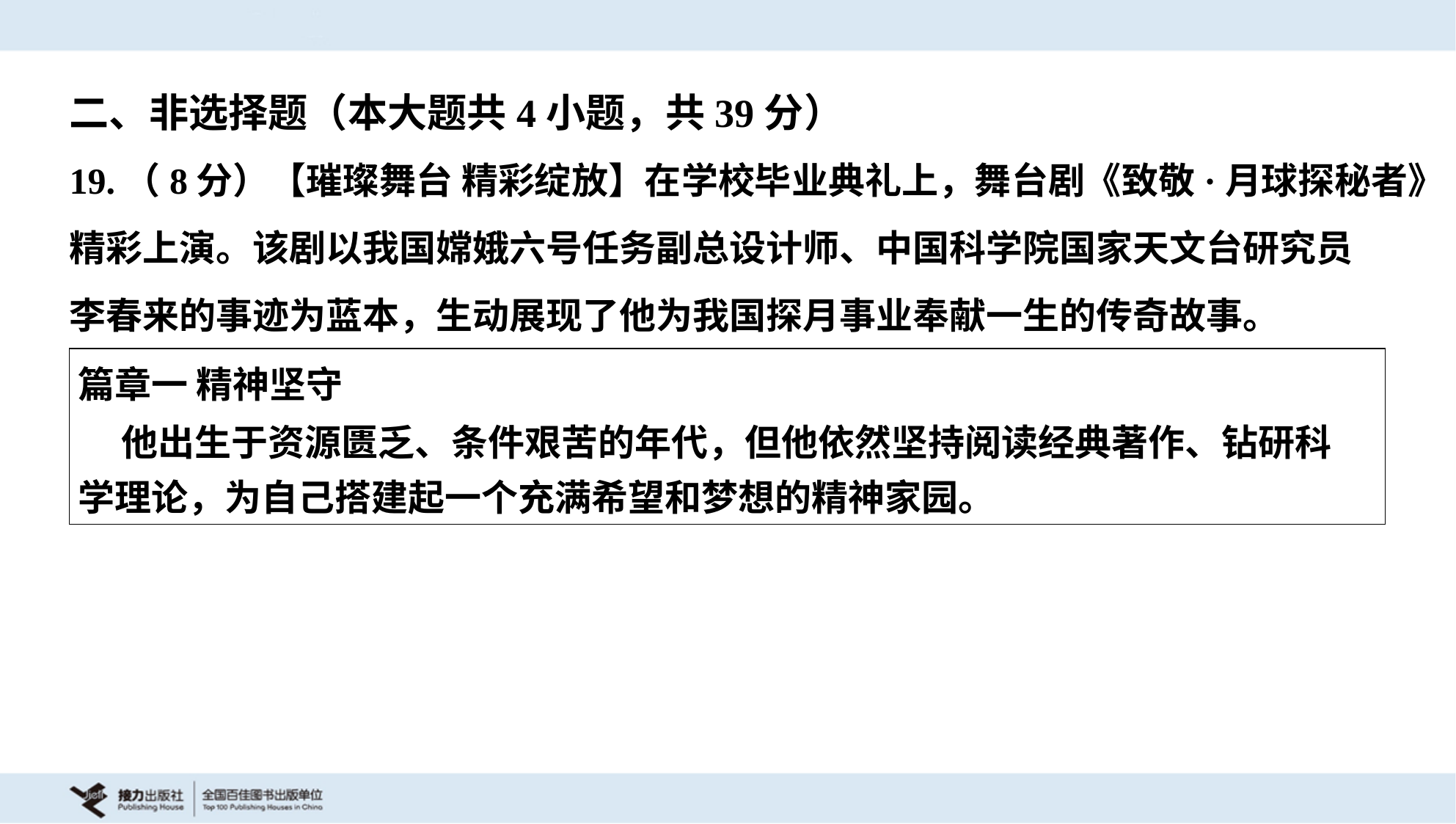

二、非选择题（本大题共4小题，共39分）
19.（8分）【璀璨舞台 精彩绽放】在学校毕业典礼上，舞台剧《致敬·月球探秘者》
精彩上演。该剧以我国嫦娥六号任务副总设计师、中国科学院国家天文台研究员
李春来的事迹为蓝本，生动展现了他为我国探月事业奉献一生的传奇故事。
| 篇章一 精神坚守 他出生于资源匮乏、条件艰苦的年代，但他依然坚持阅读经典著作、钻研科 学理论，为自己搭建起一个充满希望和梦想的精神家园。 |
| --- |